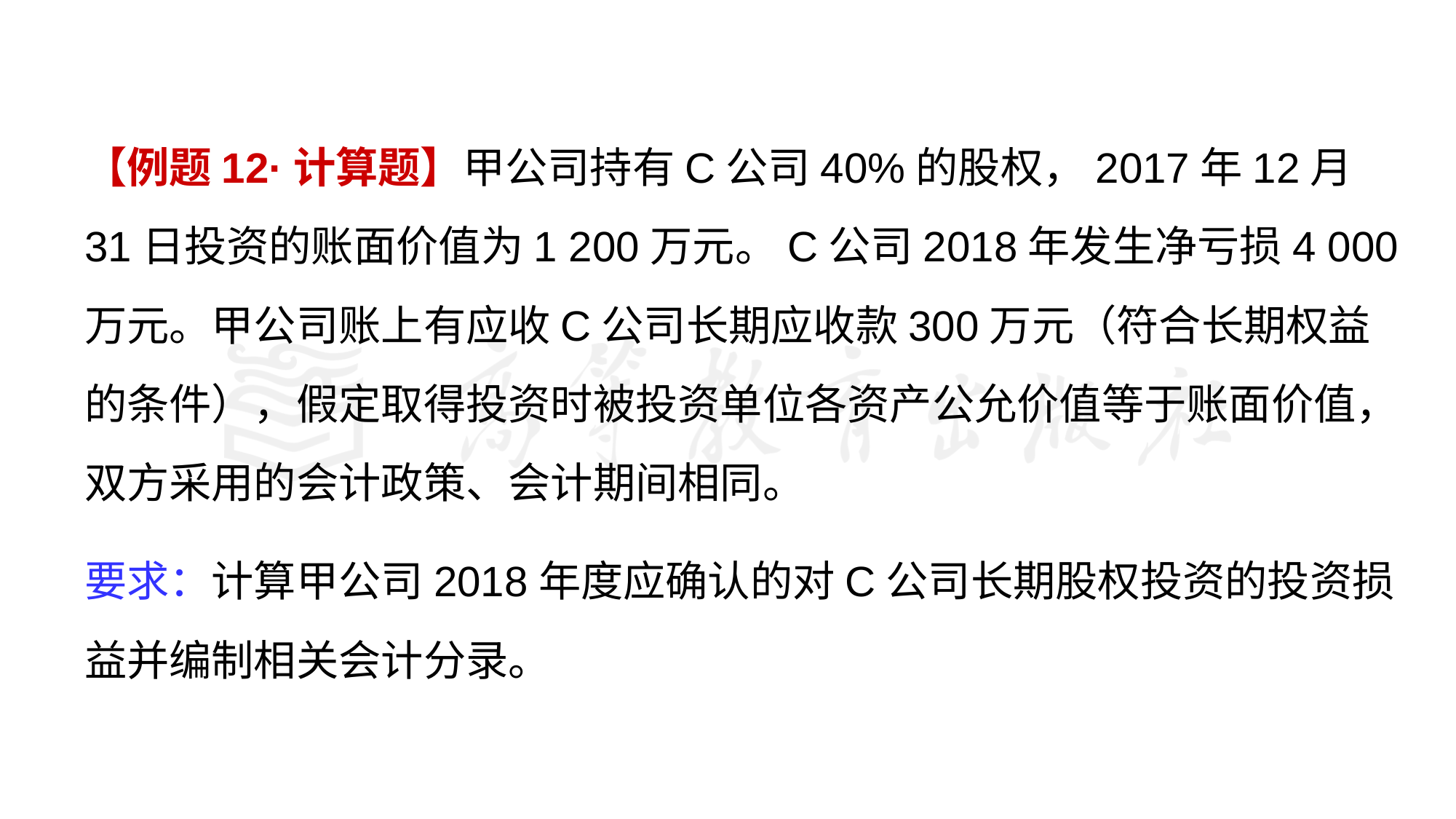

【例题12·计算题】甲公司持有C公司40%的股权，2017年12月31日投资的账面价值为1 200万元。C公司2018年发生净亏损4 000万元。甲公司账上有应收C公司长期应收款300万元（符合长期权益的条件），假定取得投资时被投资单位各资产公允价值等于账面价值，双方采用的会计政策、会计期间相同。
要求：计算甲公司2018年度应确认的对C公司长期股权投资的投资损益并编制相关会计分录。